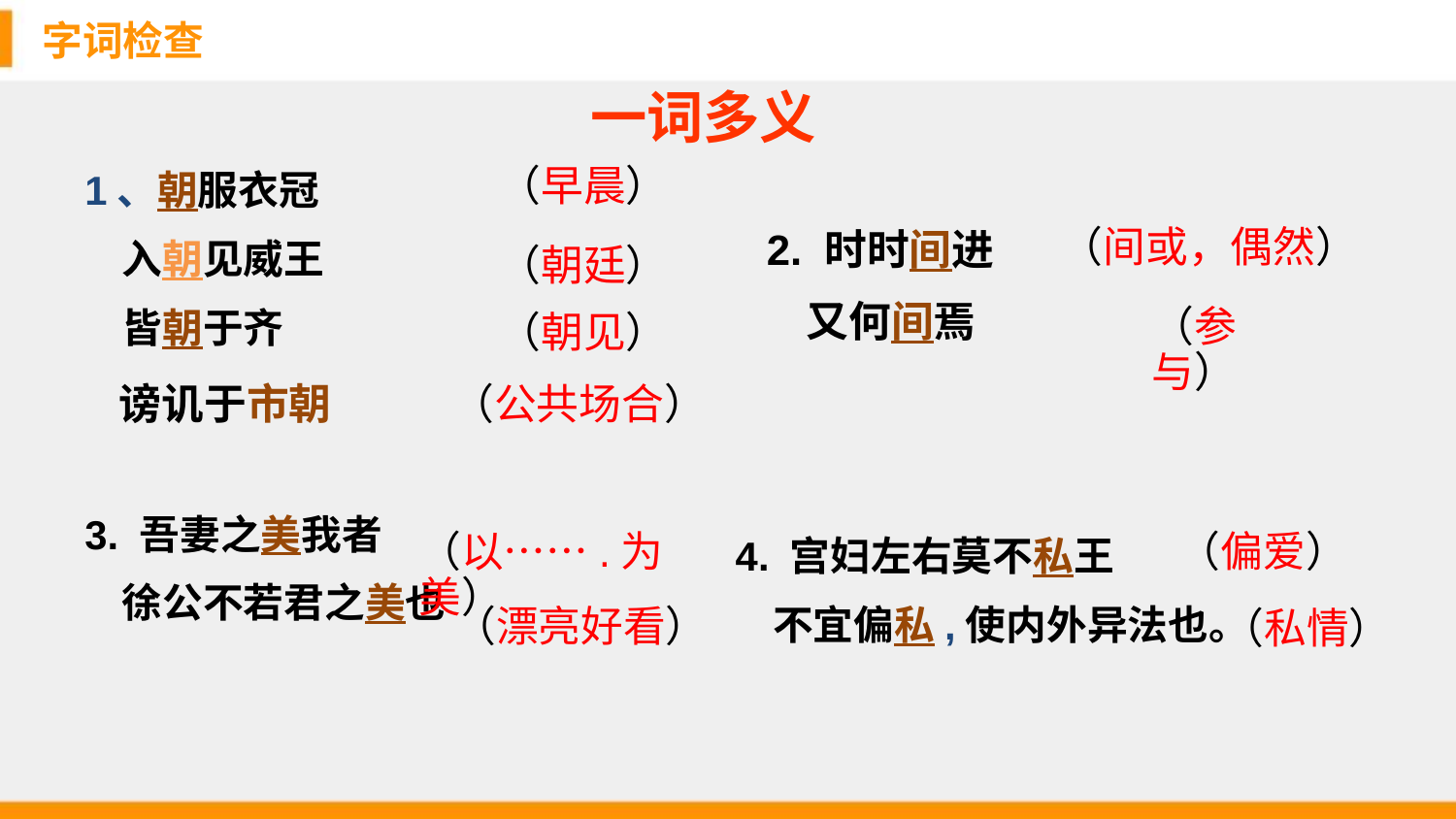

字词检查
一词多义
1、朝服衣冠
   入朝见威王
   皆朝于齐

3. 吾妻之美我者
   徐公不若君之美也

（早晨）
2. 时时间进
   又何间焉
（间或，偶然）
（朝廷）

（参与）

（朝见）
谤讥于市朝
（公共场合）
（以…….为美）
4. 宫妇左右莫不私王
   不宜偏私,使内外异法也。
（偏爱）
（漂亮好看）

（私情）